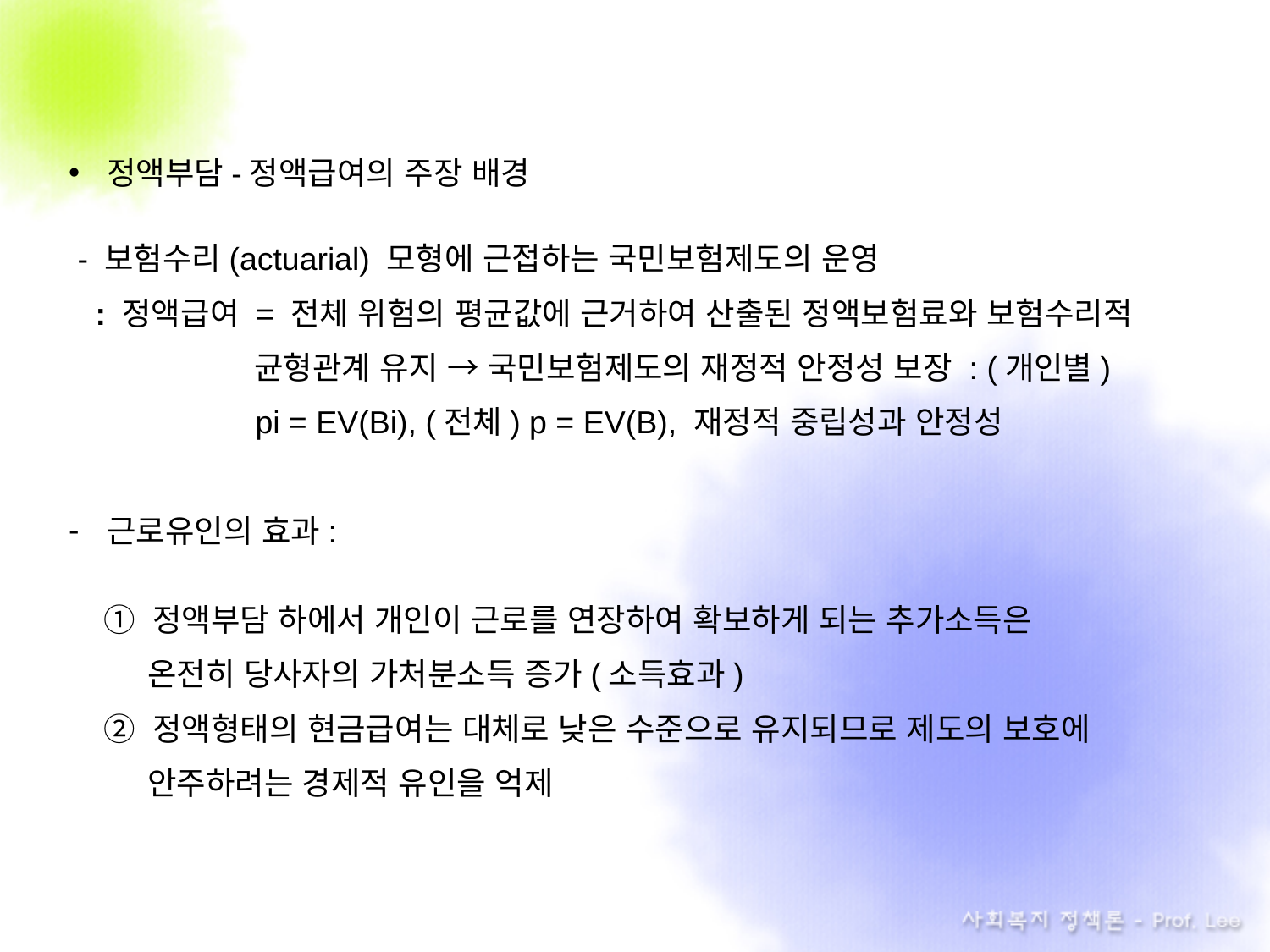

정액부담-정액급여의 주장 배경

 - 보험수리(actuarial) 모형에 근접하는 국민보험제도의 운영
   : 정액급여 = 전체 위험의 평균값에 근거하여 산출된 정액보험료와 보험수리적
                    균형관계 유지 → 국민보험제도의 재정적 안정성 보장 : (개인별)
                   . pi = EV(Bi), (전체) p = EV(B), 재정적 중립성과 안정성

근로유인의 효과:

    ① 정액부담 하에서 개인이 근로를 연장하여 확보하게 되는 추가소득은
        온전히 당사자의 가처분소득 증가(소득효과)
    ② 정액형태의 현금급여는 대체로 낮은 수준으로 유지되므로 제도의 보호에
        안주하려는 경제적 유인을 억제